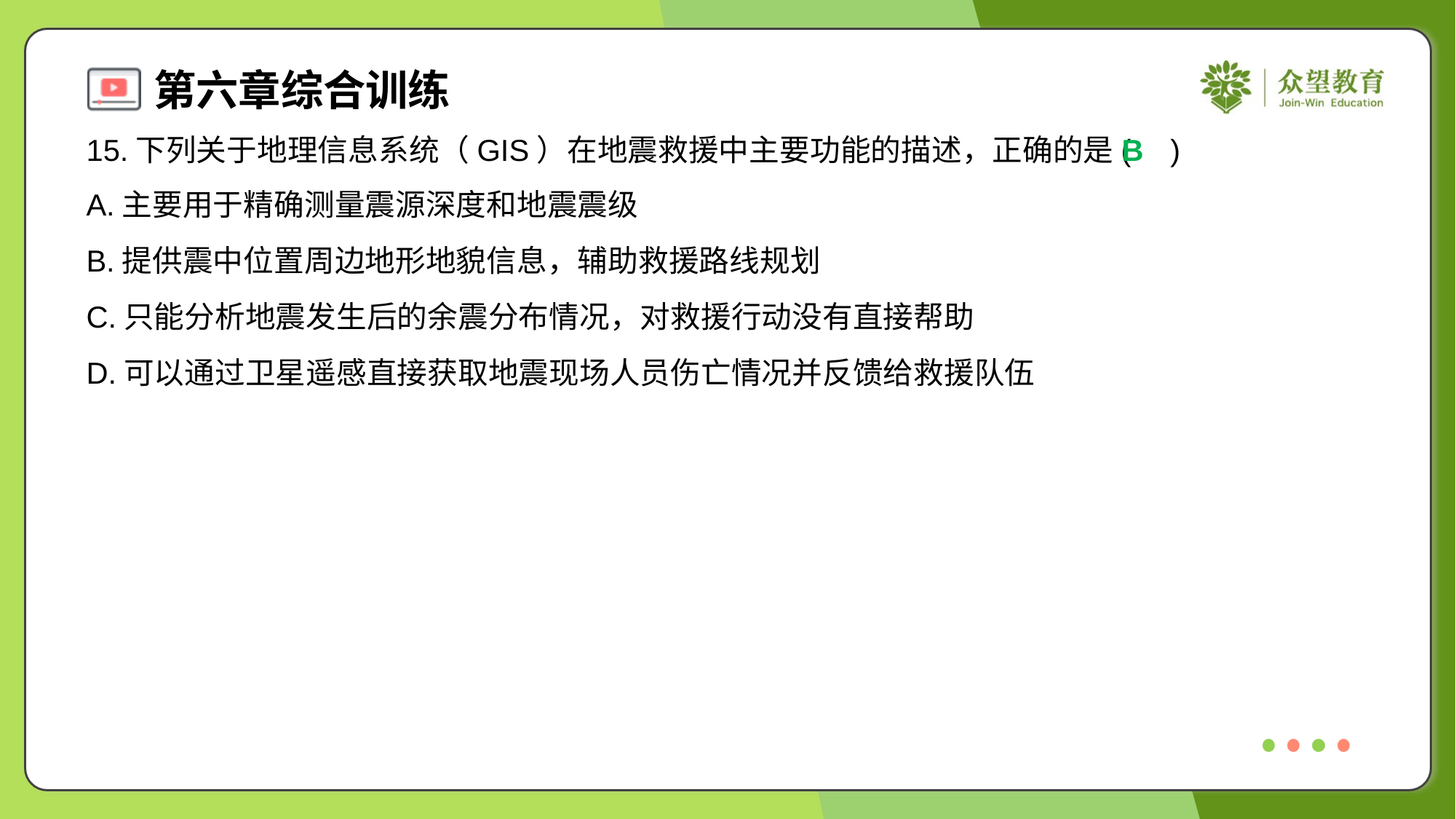

15.下列关于地理信息系统（GIS）在地震救援中主要功能的描述，正确的是(     )
B
A.主要用于精确测量震源深度和地震震级
B.提供震中位置周边地形地貌信息，辅助救援路线规划
C.只能分析地震发生后的余震分布情况，对救援行动没有直接帮助
D.可以通过卫星遥感直接获取地震现场人员伤亡情况并反馈给救援队伍